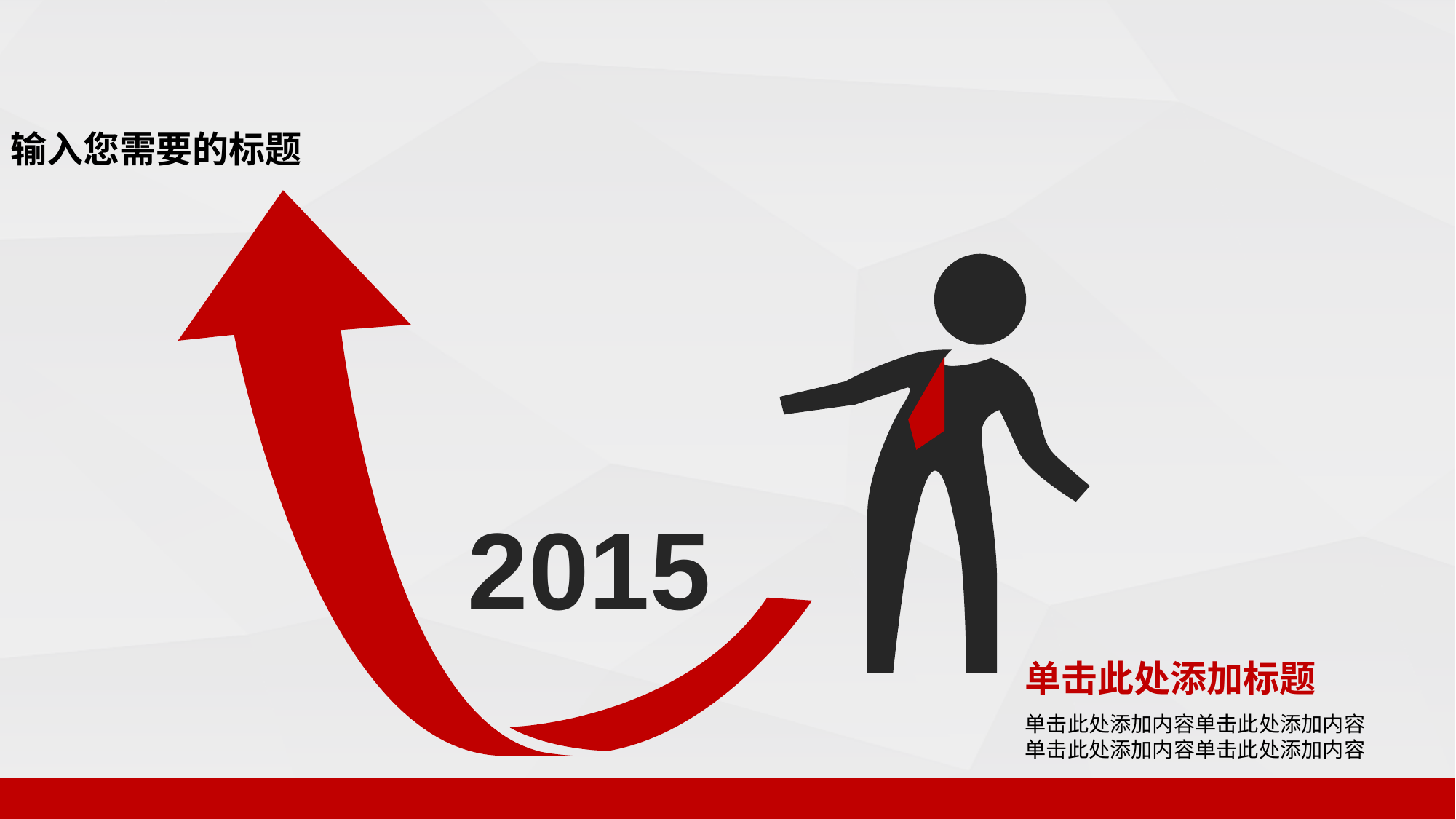

输入您需要的标题

2015

单击此处添加标题
单击此处添加内容单击此处添加内容
单击此处添加内容单击此处添加内容